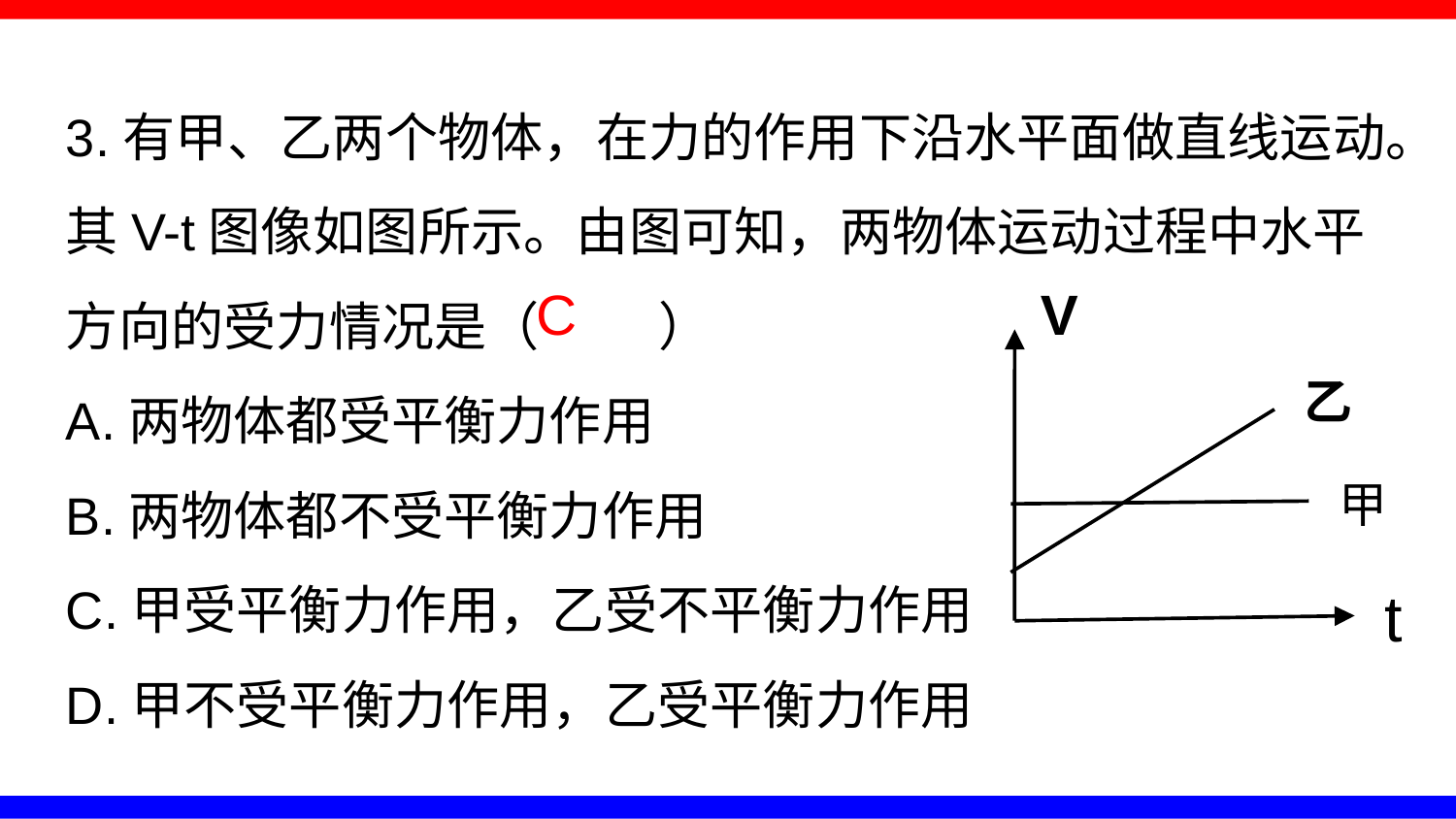

3.有甲、乙两个物体，在力的作用下沿水平面做直线运动。其V-t图像如图所示。由图可知，两物体运动过程中水平方向的受力情况是（          ）
A.两物体都受平衡力作用
B.两物体都不受平衡力作用
C.甲受平衡力作用，乙受不平衡力作用
D.甲不受平衡力作用，乙受平衡力作用
C
V

乙

甲

t